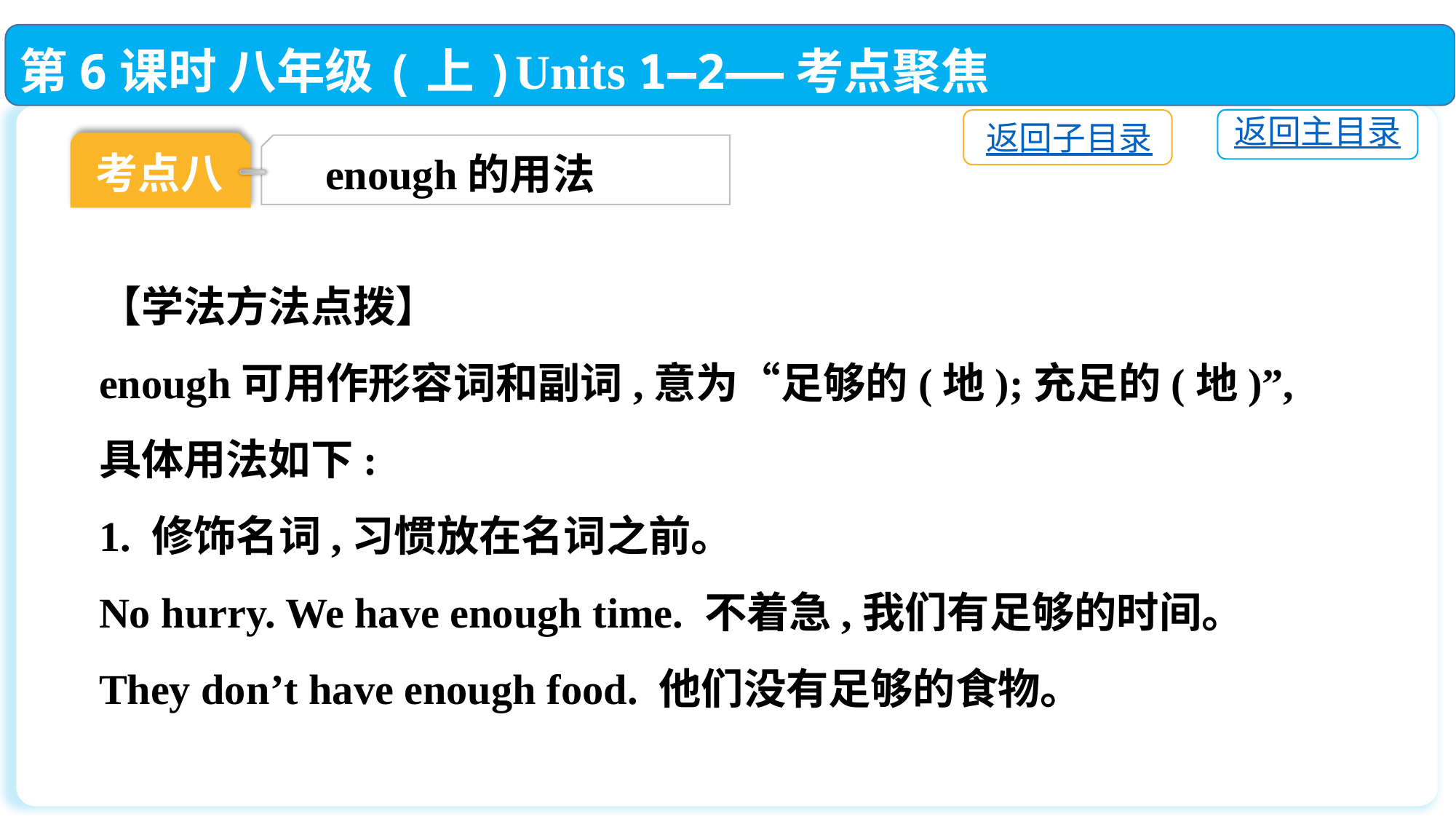

第6课时 八年级(上)Units 1—2——考点聚焦

返回主目录

返回子目录
考点八
enough的用法

【学法方法点拨】
enough可用作形容词和副词,意为“足够的(地);充足的(地)”,具体用法如下:
1. 修饰名词,习惯放在名词之前。
No hurry. We have enough time. 不着急,我们有足够的时间。
They don’t have enough food. 他们没有足够的食物。